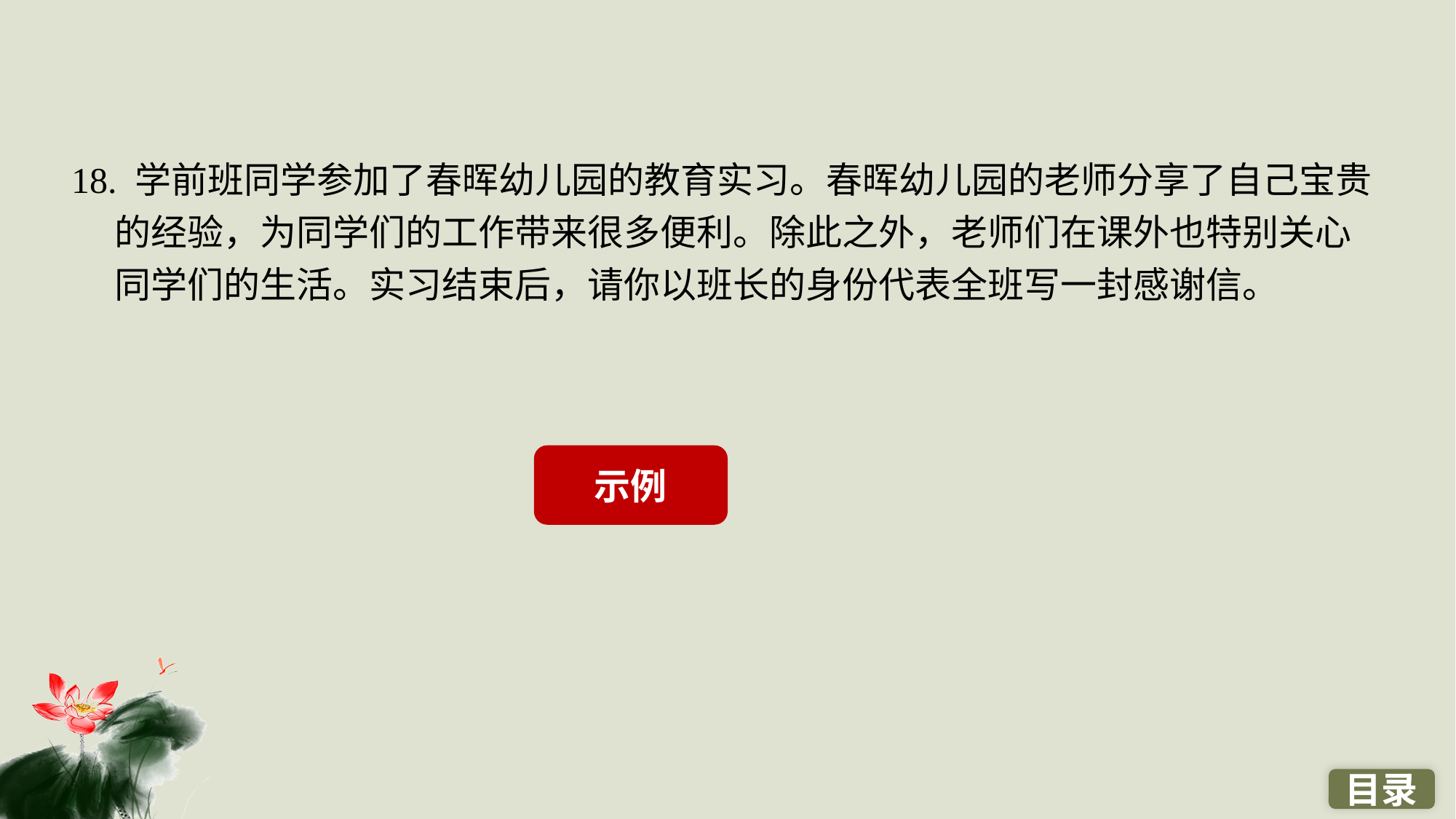

18. 学前班同学参加了春晖幼儿园的教育实习。春晖幼儿园的老师分享了自己宝贵的经验，为同学们的工作带来很多便利。除此之外，老师们在课外也特别关心同学们的生活。实习结束后，请你以班长的身份代表全班写一封感谢信。
示例